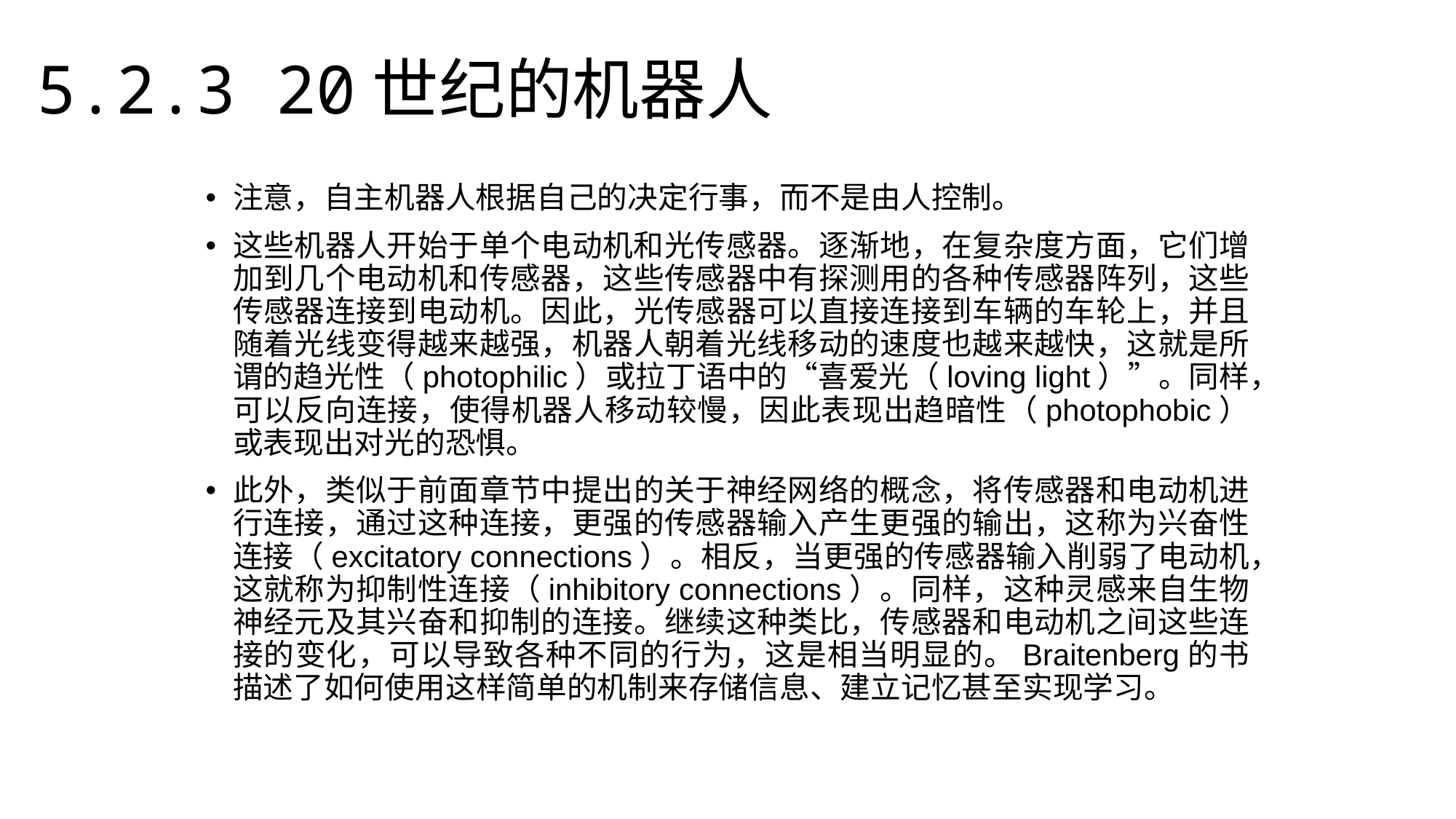

5.2.3 20世纪的机器人

注意，自主机器人根据自己的决定行事，而不是由人控制。
这些机器人开始于单个电动机和光传感器。逐渐地，在复杂度方面，它们增加到几个电动机和传感器，这些传感器中有探测用的各种传感器阵列，这些传感器连接到电动机。因此，光传感器可以直接连接到车辆的车轮上，并且随着光线变得越来越强，机器人朝着光线移动的速度也越来越快，这就是所谓的趋光性（photophilic）或拉丁语中的“喜爱光（loving light）”。同样，可以反向连接，使得机器人移动较慢，因此表现出趋暗性（photophobic）或表现出对光的恐惧。
此外，类似于前面章节中提出的关于神经网络的概念，将传感器和电动机进行连接，通过这种连接，更强的传感器输入产生更强的输出，这称为兴奋性连接（excitatory connections）。相反，当更强的传感器输入削弱了电动机，这就称为抑制性连接（inhibitory connections）。同样，这种灵感来自生物神经元及其兴奋和抑制的连接。继续这种类比，传感器和电动机之间这些连接的变化，可以导致各种不同的行为，这是相当明显的。Braitenberg的书描述了如何使用这样简单的机制来存储信息、建立记忆甚至实现学习。